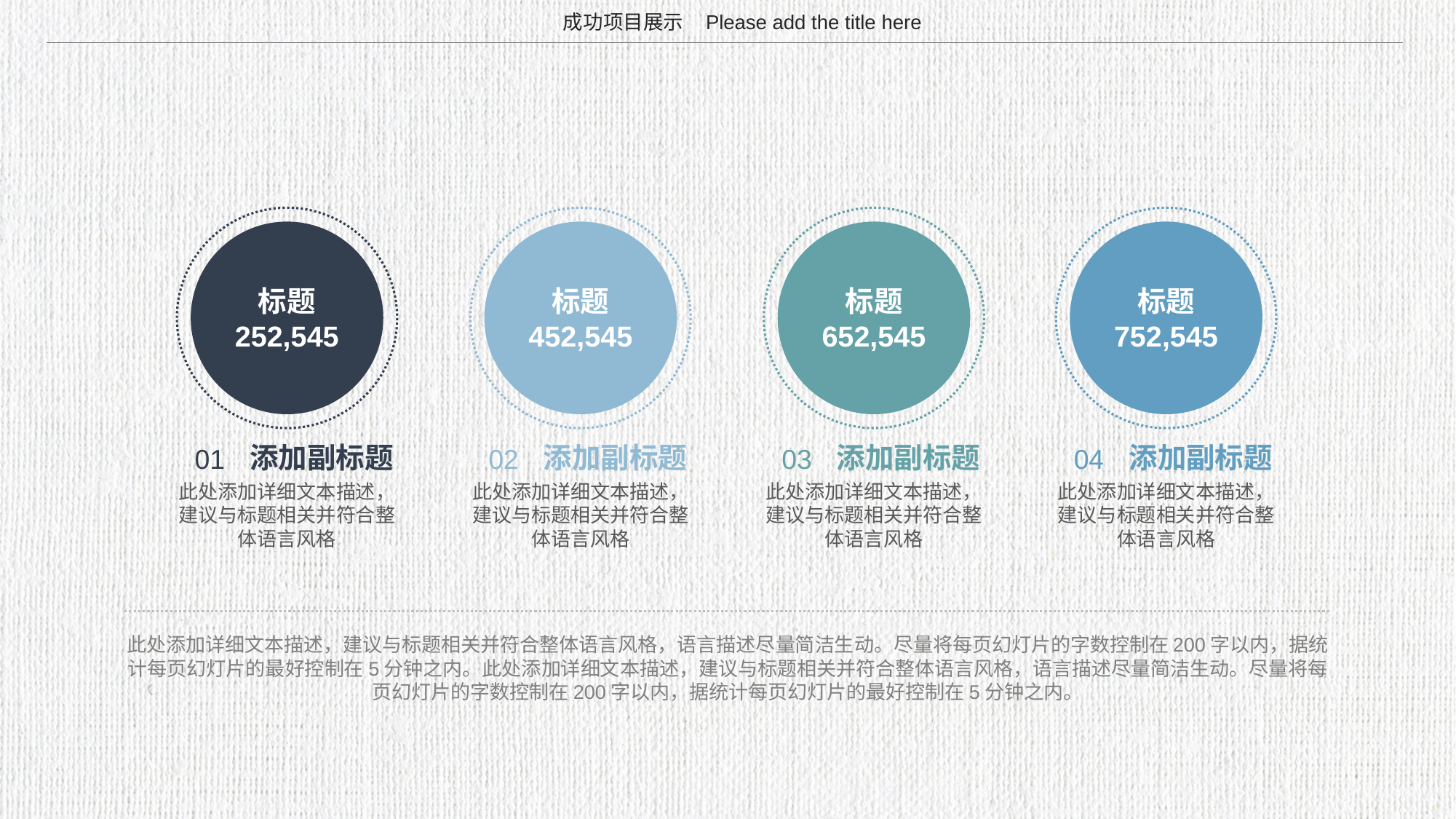

Please add the title here
成功项目展示

标题
252,545

标题
452,545

标题
652,545

标题
752,545
添加副标题
01
此处添加详细文本描述，建议与标题相关并符合整体语言风格
添加副标题
02
此处添加详细文本描述，建议与标题相关并符合整体语言风格
添加副标题
03
此处添加详细文本描述，建议与标题相关并符合整体语言风格
添加副标题
04
此处添加详细文本描述，建议与标题相关并符合整体语言风格
此处添加详细文本描述，建议与标题相关并符合整体语言风格，语言描述尽量简洁生动。尽量将每页幻灯片的字数控制在200字以内，据统计每页幻灯片的最好控制在5分钟之内。此处添加详细文本描述，建议与标题相关并符合整体语言风格，语言描述尽量简洁生动。尽量将每页幻灯片的字数控制在200字以内，据统计每页幻灯片的最好控制在5分钟之内。